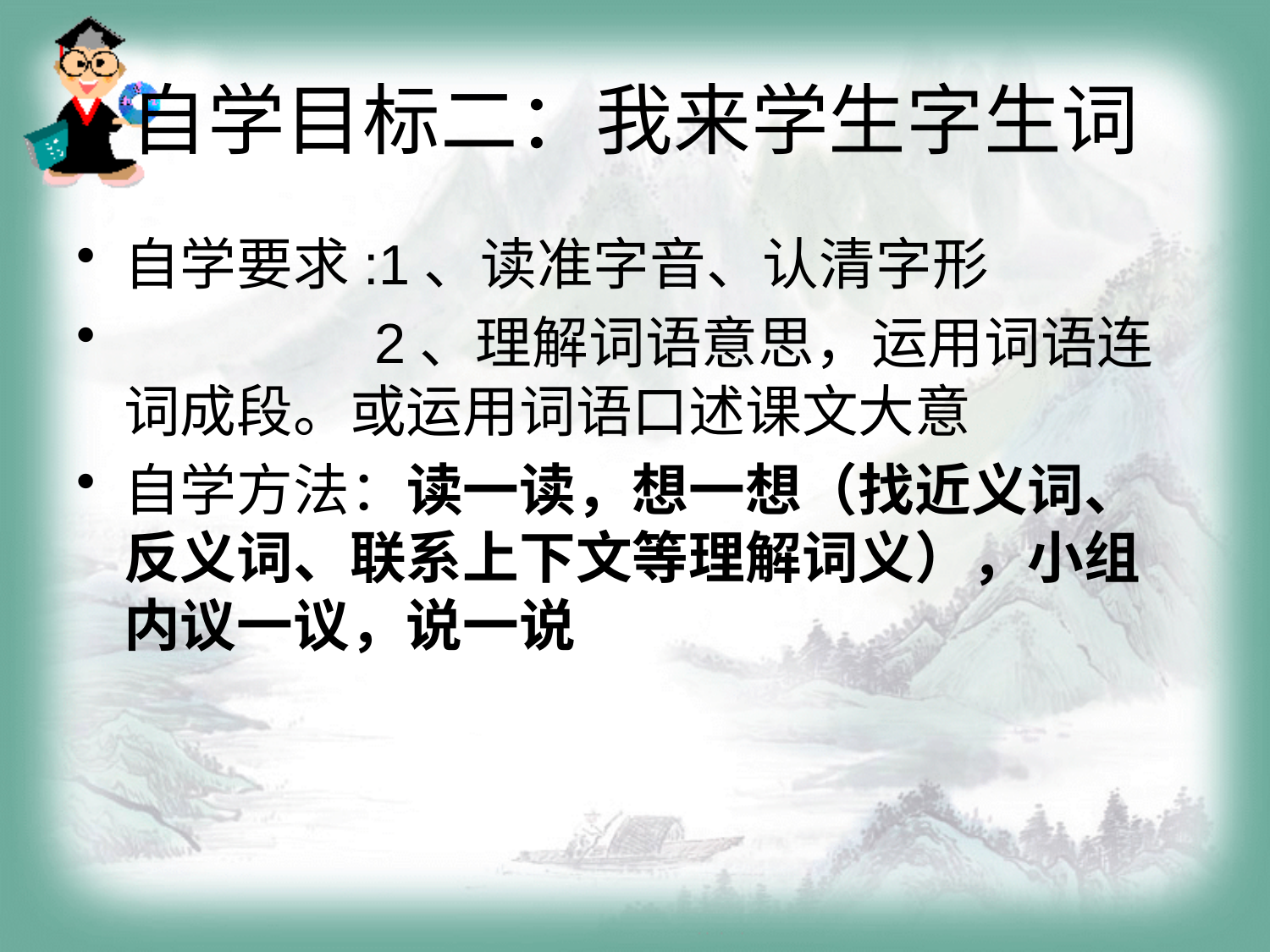

# 自学目标二：我来学生字生词
自学要求:1、读准字音、认清字形
                2、理解词语意思，运用词语连词成段。或运用词语口述课文大意
自学方法：读一读，想一想（找近义词、反义词、联系上下文等理解词义），小组内议一议，说一说